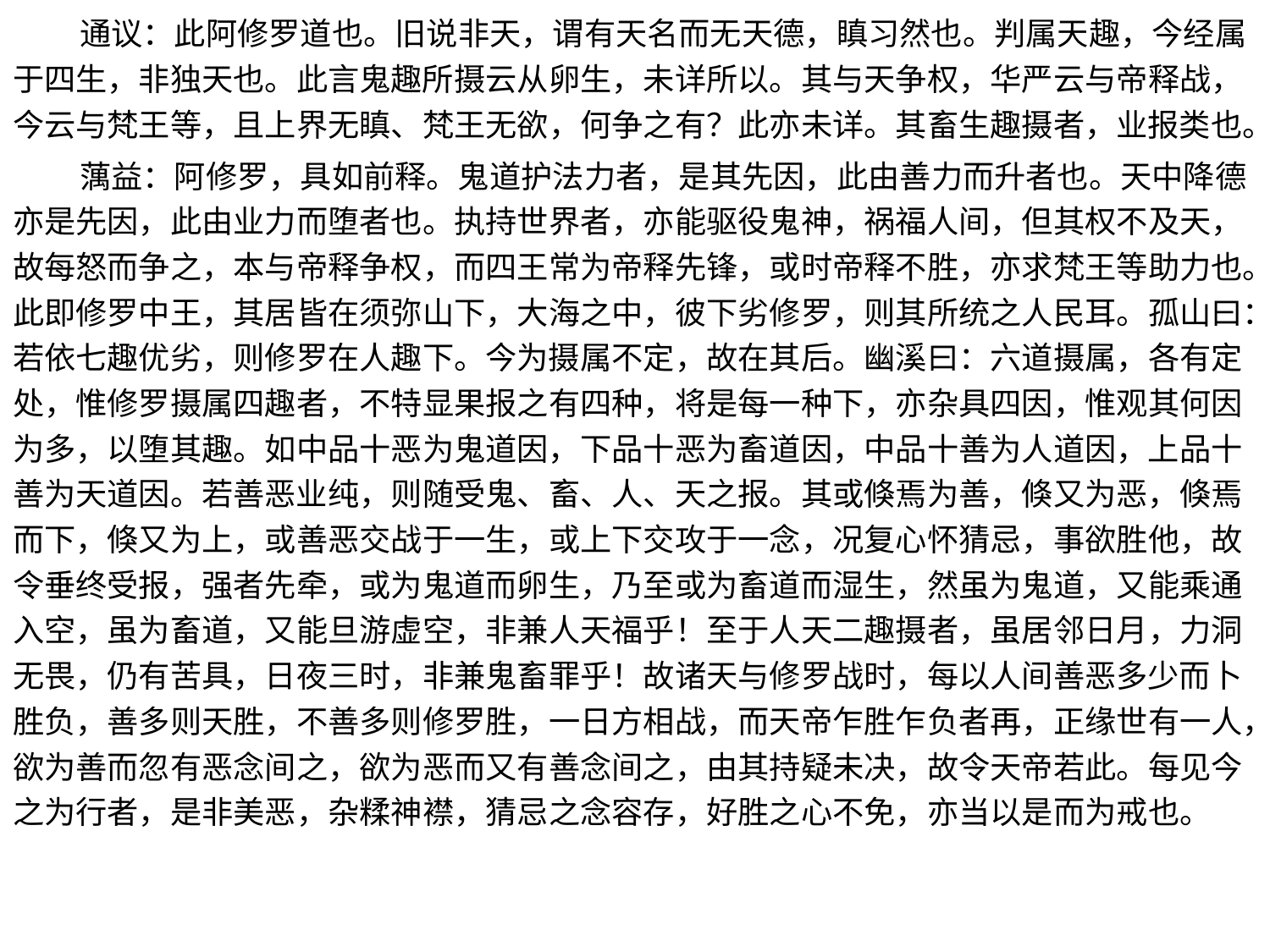

通议：此阿修罗道也。旧说非天，谓有天名而无天德，瞋习然也。判属天趣，今经属于四生，非独天也。此言鬼趣所摄云从卵生，未详所以。其与天争权，华严云与帝释战，今云与梵王等，且上界无瞋、梵王无欲，何争之有？此亦未详。其畜生趣摄者，业报类也。
         蕅益：阿修罗，具如前释。鬼道护法力者，是其先因，此由善力而升者也。天中降德亦是先因，此由业力而堕者也。执持世界者，亦能驱役鬼神，祸福人间，但其权不及天，故每怒而争之，本与帝释争权，而四王常为帝释先锋，或时帝释不胜，亦求梵王等助力也。此即修罗中王，其居皆在须弥山下，大海之中，彼下劣修罗，则其所统之人民耳。孤山曰：若依七趣优劣，则修罗在人趣下。今为摄属不定，故在其后。幽溪曰：六道摄属，各有定处，惟修罗摄属四趣者，不特显果报之有四种，将是每一种下，亦杂具四因，惟观其何因为多，以堕其趣。如中品十恶为鬼道因，下品十恶为畜道因，中品十善为人道因，上品十善为天道因。若善恶业纯，则随受鬼、畜、人、天之报。其或倏焉为善，倏又为恶，倏焉而下，倏又为上，或善恶交战于一生，或上下交攻于一念，况复心怀猜忌，事欲胜他，故令垂终受报，强者先牵，或为鬼道而卵生，乃至或为畜道而湿生，然虽为鬼道，又能乘通入空，虽为畜道，又能旦游虚空，非兼人天福乎！至于人天二趣摄者，虽居邻日月，力洞无畏，仍有苦具，日夜三时，非兼鬼畜罪乎！故诸天与修罗战时，每以人间善恶多少而卜胜负，善多则天胜，不善多则修罗胜，一日方相战，而天帝乍胜乍负者再，正缘世有一人，欲为善而忽有恶念间之，欲为恶而又有善念间之，由其持疑未决，故令天帝若此。每见今之为行者，是非美恶，杂糅神襟，猜忌之念容存，好胜之心不免，亦当以是而为戒也。